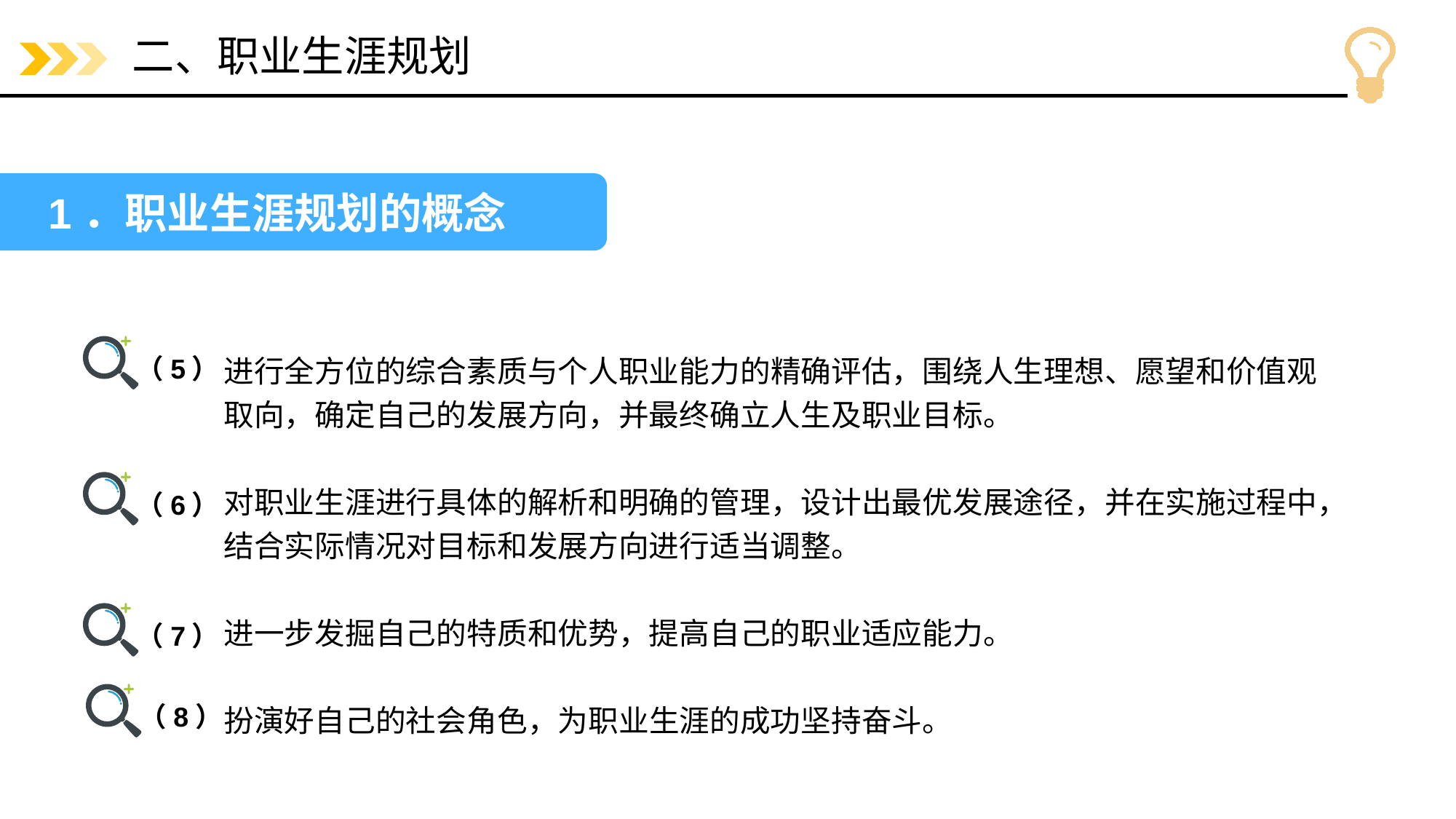

18
# 二、职业生涯规划
1．职业生涯规划的概念
（5）

进行全方位的综合素质与个人职业能力的精确评估，围绕人生理想、愿望和价值观取向，确定自己的发展方向，并最终确立人生及职业目标。

对职业生涯进行具体的解析和明确的管理，设计出最优发展途径，并在实施过程中，结合实际情况对目标和发展方向进行适当调整。

进一步发掘自己的特质和优势，提高自己的职业适应能力。

扮演好自己的社会角色，为职业生涯的成功坚持奋斗。
（6）

（7）

（8）